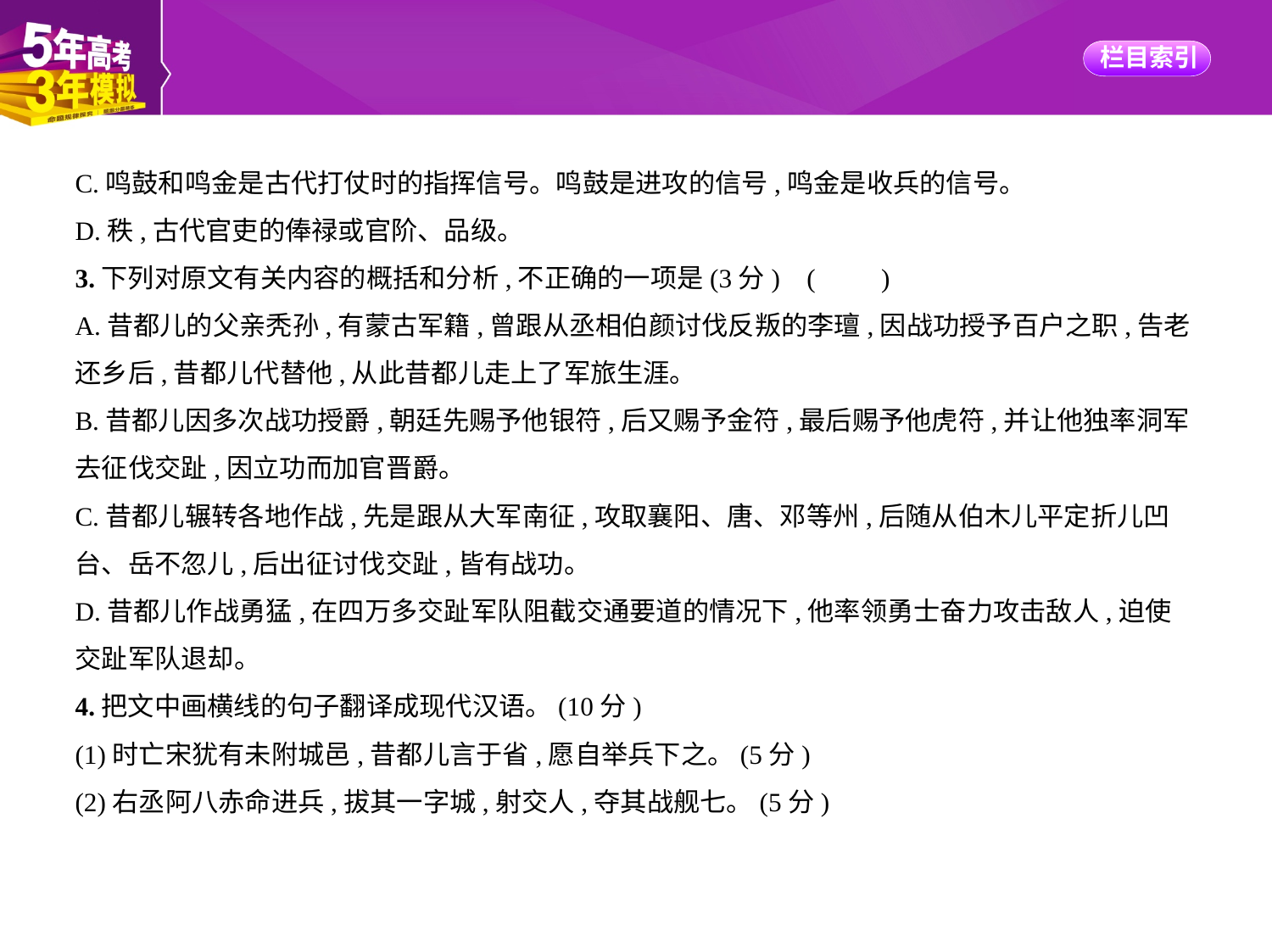

C.鸣鼓和鸣金是古代打仗时的指挥信号。鸣鼓是进攻的信号,鸣金是收兵的信号。
D.秩,古代官吏的俸禄或官阶、品级。
3.下列对原文有关内容的概括和分析,不正确的一项是(3分) (　　)
A.昔都儿的父亲秃孙,有蒙古军籍,曾跟从丞相伯颜讨伐反叛的李璮,因战功授予百户之职,告老
还乡后,昔都儿代替他,从此昔都儿走上了军旅生涯。
B.昔都儿因多次战功授爵,朝廷先赐予他银符,后又赐予金符,最后赐予他虎符,并让他独率洞军
去征伐交趾,因立功而加官晋爵。
C.昔都儿辗转各地作战,先是跟从大军南征,攻取襄阳、唐、邓等州,后随从伯木儿平定折儿凹
台、岳不忽儿,后出征讨伐交趾,皆有战功。
D.昔都儿作战勇猛,在四万多交趾军队阻截交通要道的情况下,他率领勇士奋力攻击敌人,迫使
交趾军队退却。
4.把文中画横线的句子翻译成现代汉语。(10分)
(1)时亡宋犹有未附城邑,昔都儿言于省,愿自举兵下之。(5分)
(2)右丞阿八赤命进兵,拔其一字城,射交人,夺其战舰七。(5分)